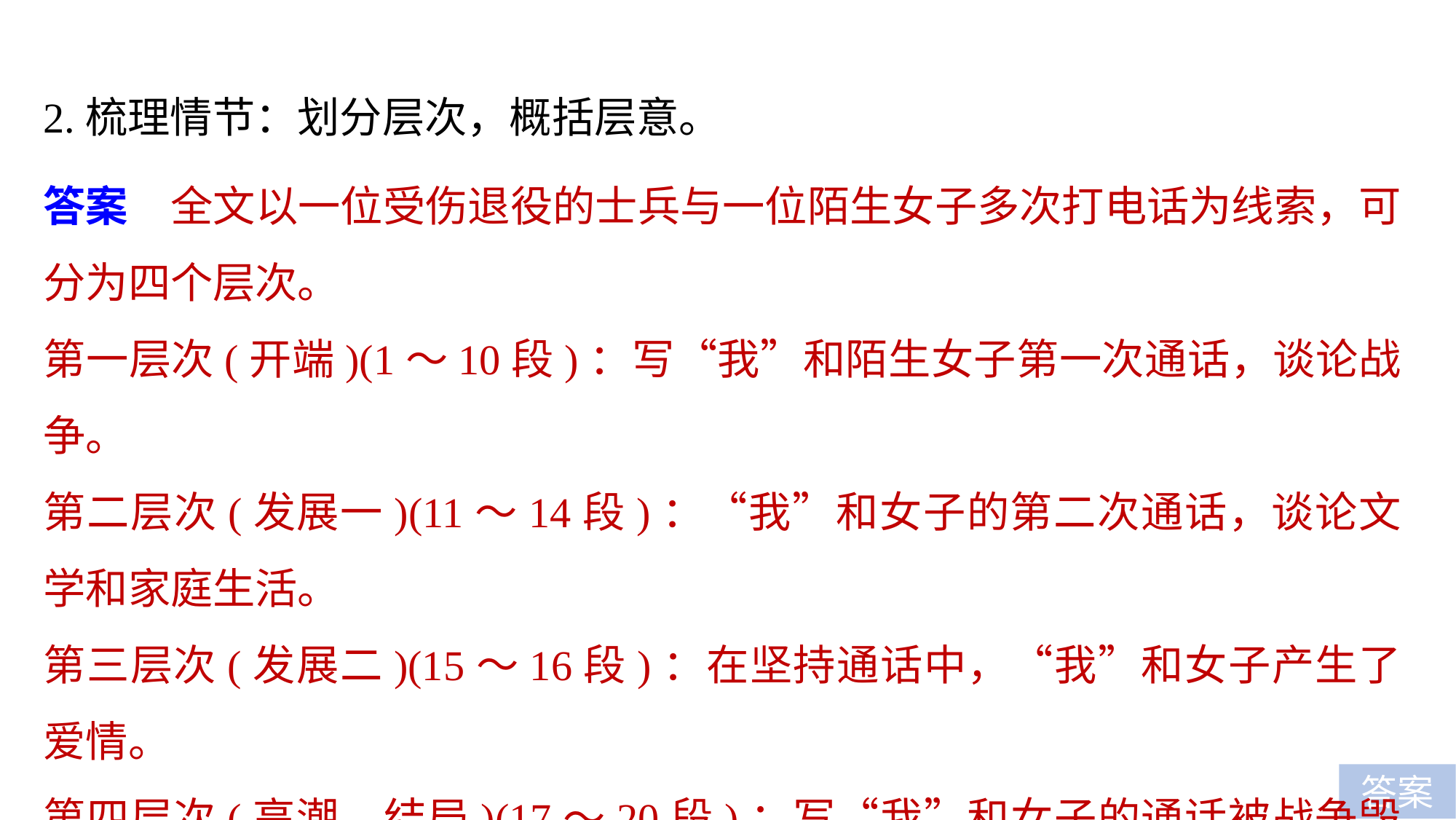

2.梳理情节：划分层次，概括层意。
答案　全文以一位受伤退役的士兵与一位陌生女子多次打电话为线索，可分为四个层次。
第一层次(开端)(1～10段)：写“我”和陌生女子第一次通话，谈论战争。
第二层次(发展一)(11～14段)：“我”和女子的第二次通话，谈论文学和家庭生活。
第三层次(发展二)(15～16段)：在坚持通话中，“我”和女子产生了爱情。
第四层次(高潮、结局)(17～20段)：写“我”和女子的通话被战争毁灭。
答案